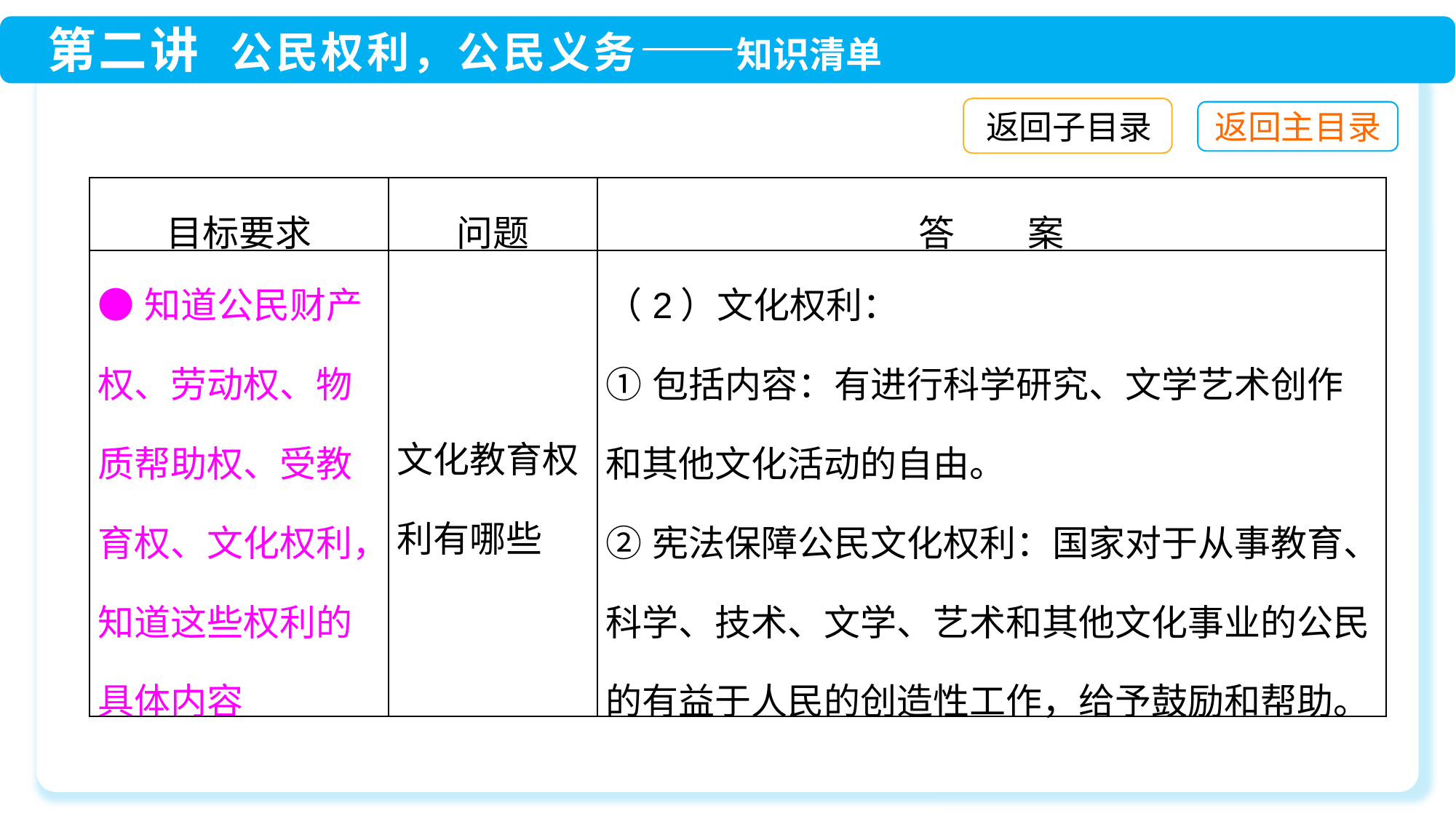

返回子目录
| 目标要求 | 问题 | 答　　案 |
| --- | --- | --- |
| ●知道公民财产权、劳动权、物质帮助权、受教育权、文化权利，知道这些权利的具体内容 | 文化教育权利有哪些 | （2）文化权利： ①包括内容：有进行科学研究、文学艺术创作和其他文化活动的自由。 ②宪法保障公民文化权利：国家对于从事教育、科学、技术、文学、艺术和其他文化事业的公民的有益于人民的创造性工作，给予鼓励和帮助。 |